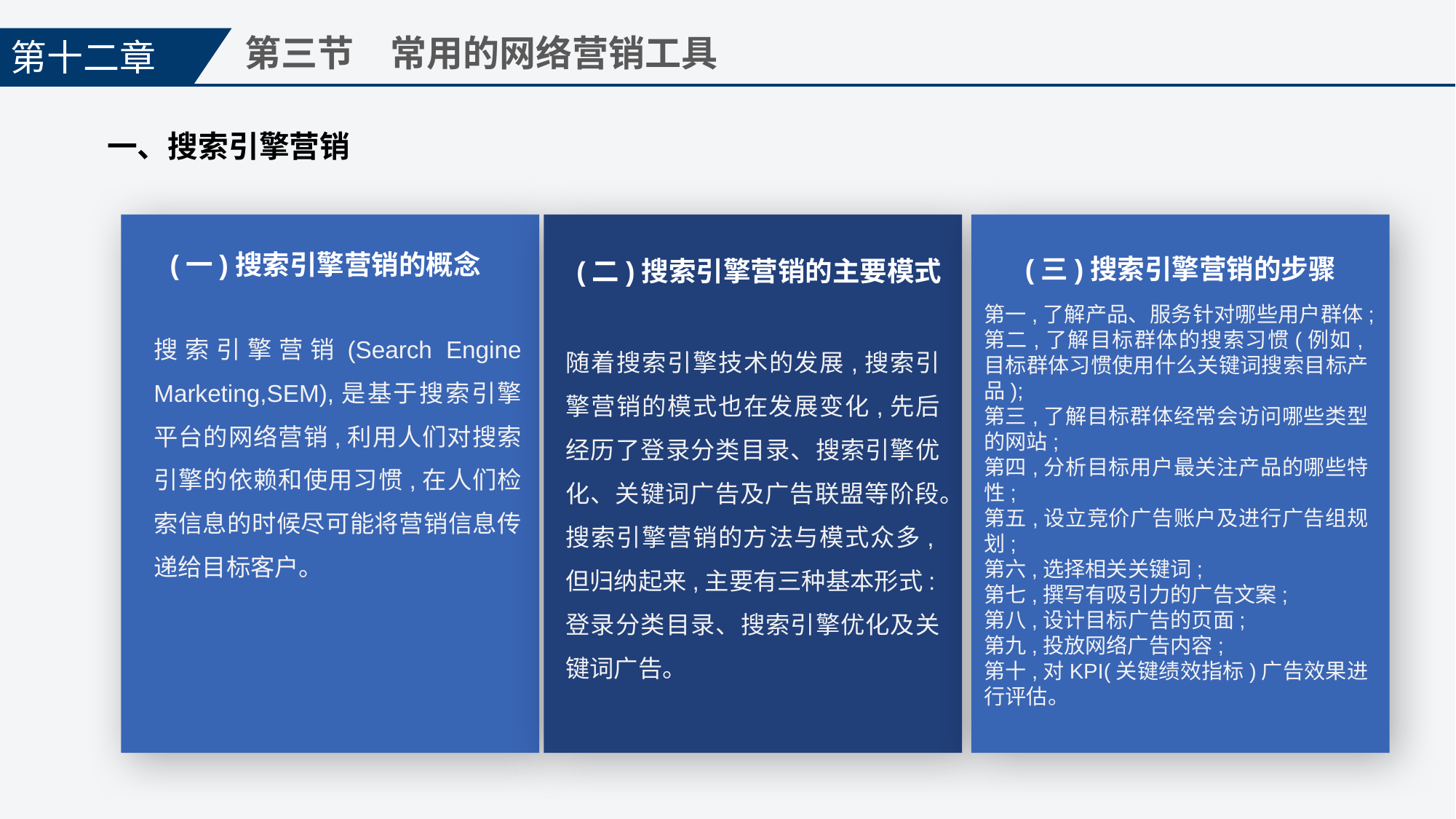

第十二章
第三节　常用的网络营销工具
一、搜索引擎营销

(一)搜索引擎营销的概念
(三)搜索引擎营销的步骤
(二)搜索引擎营销的主要模式
第一,了解产品、服务针对哪些用户群体;
第二,了解目标群体的搜索习惯(例如,目标群体习惯使用什么关键词搜索目标产品);
第三,了解目标群体经常会访问哪些类型的网站;
第四,分析目标用户最关注产品的哪些特性;
第五,设立竞价广告账户及进行广告组规划;
第六,选择相关关键词;
第七,撰写有吸引力的广告文案;
第八,设计目标广告的页面;
第九,投放网络广告内容;
第十,对KPI(关键绩效指标)广告效果进行评估。
搜索引擎营销(Search Engine Marketing,SEM),是基于搜索引擎平台的网络营销,利用人们对搜索引擎的依赖和使用习惯,在人们检索信息的时候尽可能将营销信息传递给目标客户。
随着搜索引擎技术的发展,搜索引擎营销的模式也在发展变化,先后经历了登录分类目录、搜索引擎优化、关键词广告及广告联盟等阶段。
搜索引擎营销的方法与模式众多,但归纳起来,主要有三种基本形式:登录分类目录、搜索引擎优化及关键词广告。